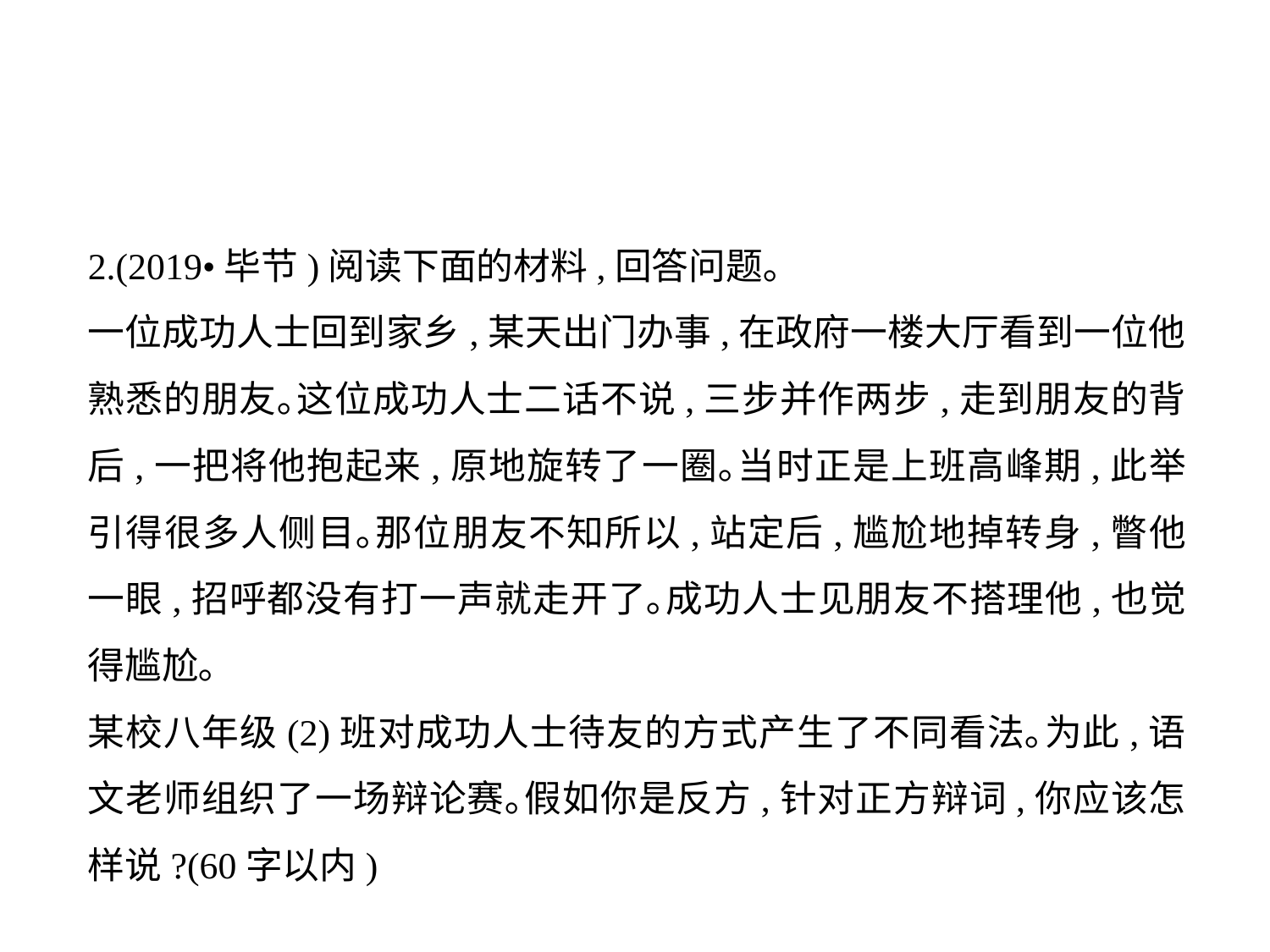

2.(2019•毕节)阅读下面的材料,回答问题｡
一位成功人士回到家乡,某天出门办事,在政府一楼大厅看到一位他熟悉的朋友｡这位成功人士二话不说,三步并作两步,走到朋友的背后,一把将他抱起来,原地旋转了一圈｡当时正是上班高峰期,此举引得很多人侧目｡那位朋友不知所以,站定后,尴尬地掉转身,瞥他一眼,招呼都没有打一声就走开了｡成功人士见朋友不搭理他,也觉得尴尬｡
某校八年级(2)班对成功人士待友的方式产生了不同看法｡为此,语文老师组织了一场辩论赛｡假如你是反方,针对正方辩词,你应该怎样说?(60字以内)